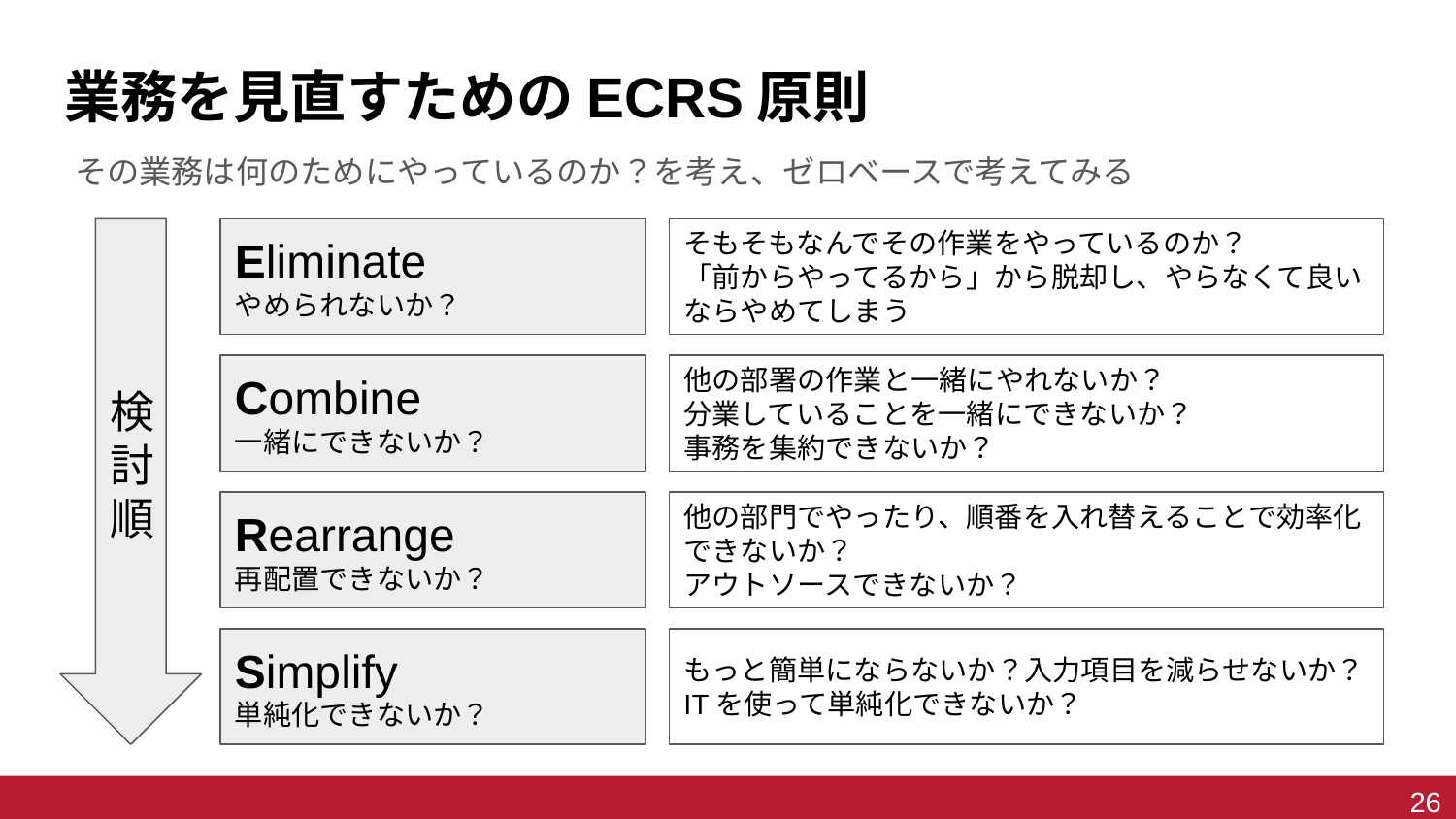

業務を見直すためのECRS原則
その業務は何のためにやっているのか？を考え、ゼロベースで考えてみる
検討順
Eliminate
やめられないか？
そもそもなんでその作業をやっているのか？
「前からやってるから」から脱却し、やらなくて良いならやめてしまう
Combine
一緒にできないか？
他の部署の作業と一緒にやれないか？
分業していることを一緒にできないか？
事務を集約できないか？
Rearrange
再配置できないか？
他の部門でやったり、順番を入れ替えることで効率化できないか？
アウトソースできないか？
Simplify
単純化できないか？
もっと簡単にならないか？入力項目を減らせないか？ITを使って単純化できないか？
26